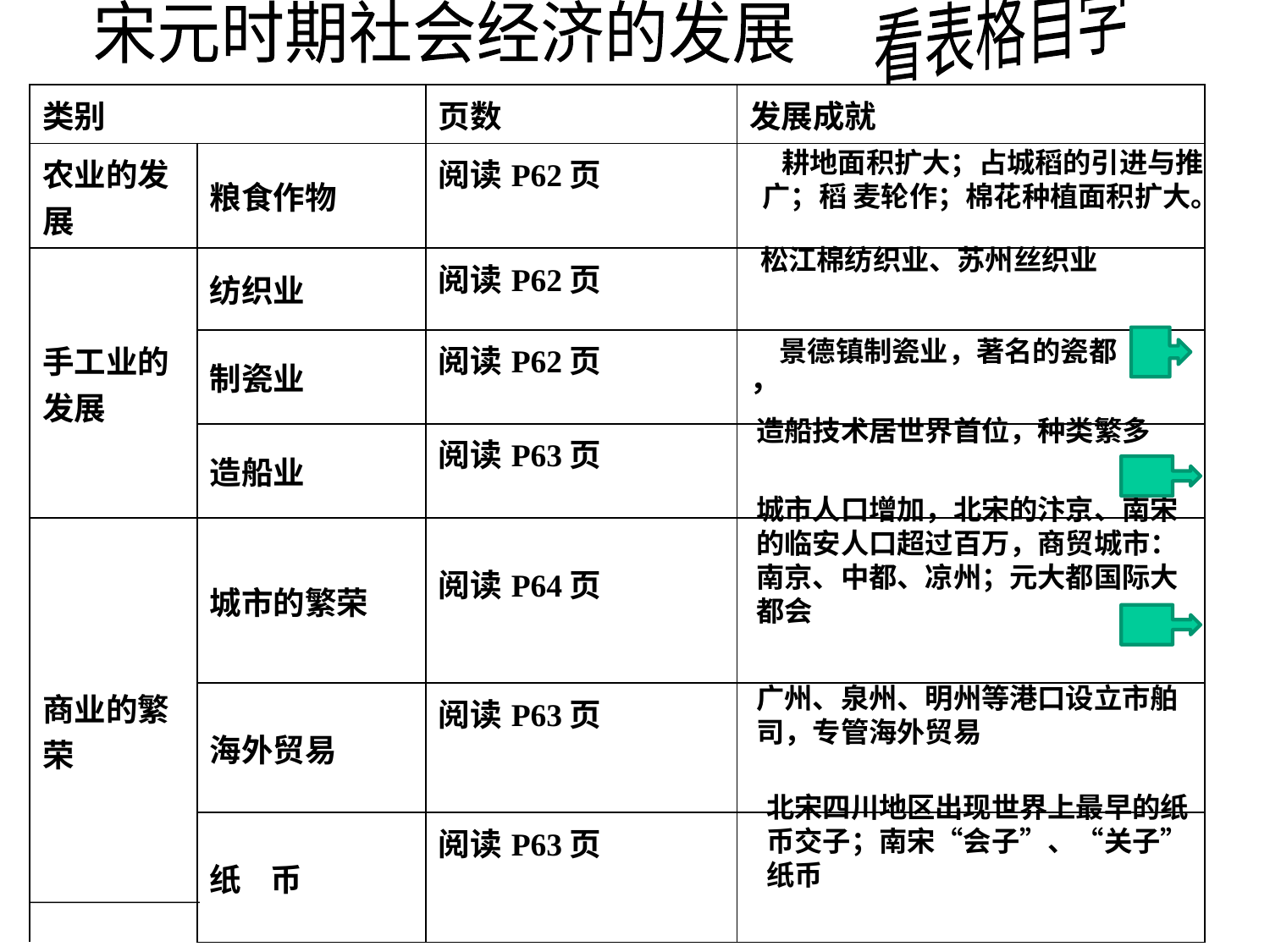

宋元时期社会经济的发展
看表格自学
| 类别 |  | 页数 | 发展成就 |
| --- | --- | --- | --- |
| 农业的发展 | 粮食作物 | 阅读P62页 |  |
| 手工业的发展 | 纺织业 | 阅读P62页 |  |
|  | 制瓷业 | 阅读P62页 | ， |
|  | 造船业 | 阅读P63页 |  |
| 商业的繁荣 | 城市的繁荣 | 阅读P64页 |  |
|  | 海外贸易 | 阅读P63页 |  |
|  | 纸 币 | 阅读P63页 |  |
  耕地面积扩大；占城稻的引进与推广；稻 麦轮作；棉花种植面积扩大。

 松江棉纺织业、苏州丝织业
 景德镇制瓷业，著名的瓷都

造船技术居世界首位，种类繁多

城市人口增加，北宋的汴京、南宋的临安人口超过百万，商贸城市：南京、中都、凉州；元大都国际大都会

广州、泉州、明州等港口设立市舶司，专管海外贸易
北宋四川地区出现世界上最早的纸币交子；南宋“会子”、“关子”纸币